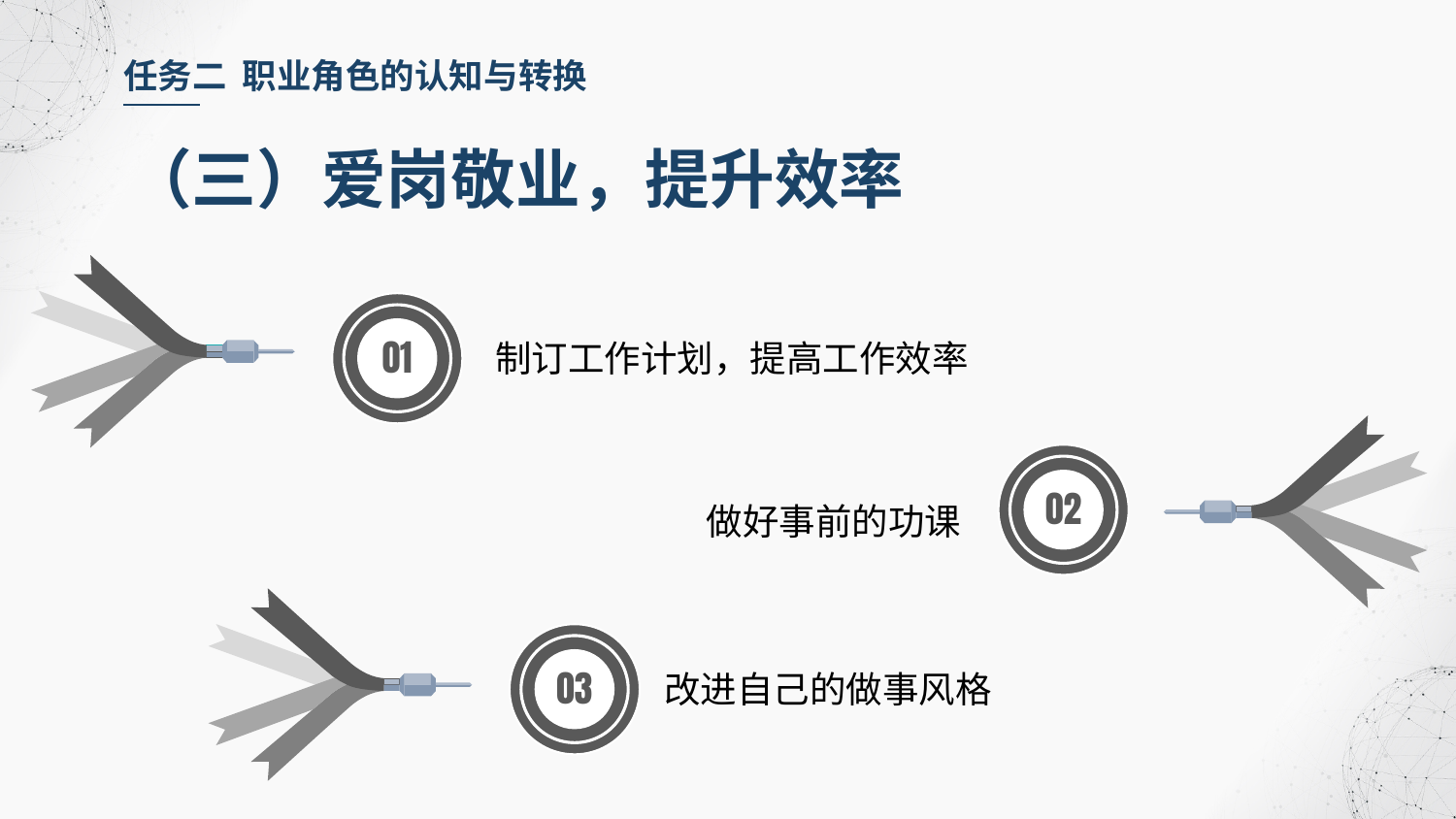

任务二  职业角色的认知与转换
（三）爱岗敬业，提升效率

01
制订工作计划，提高工作效率

02
做好事前的功课

03
改进自己的做事风格